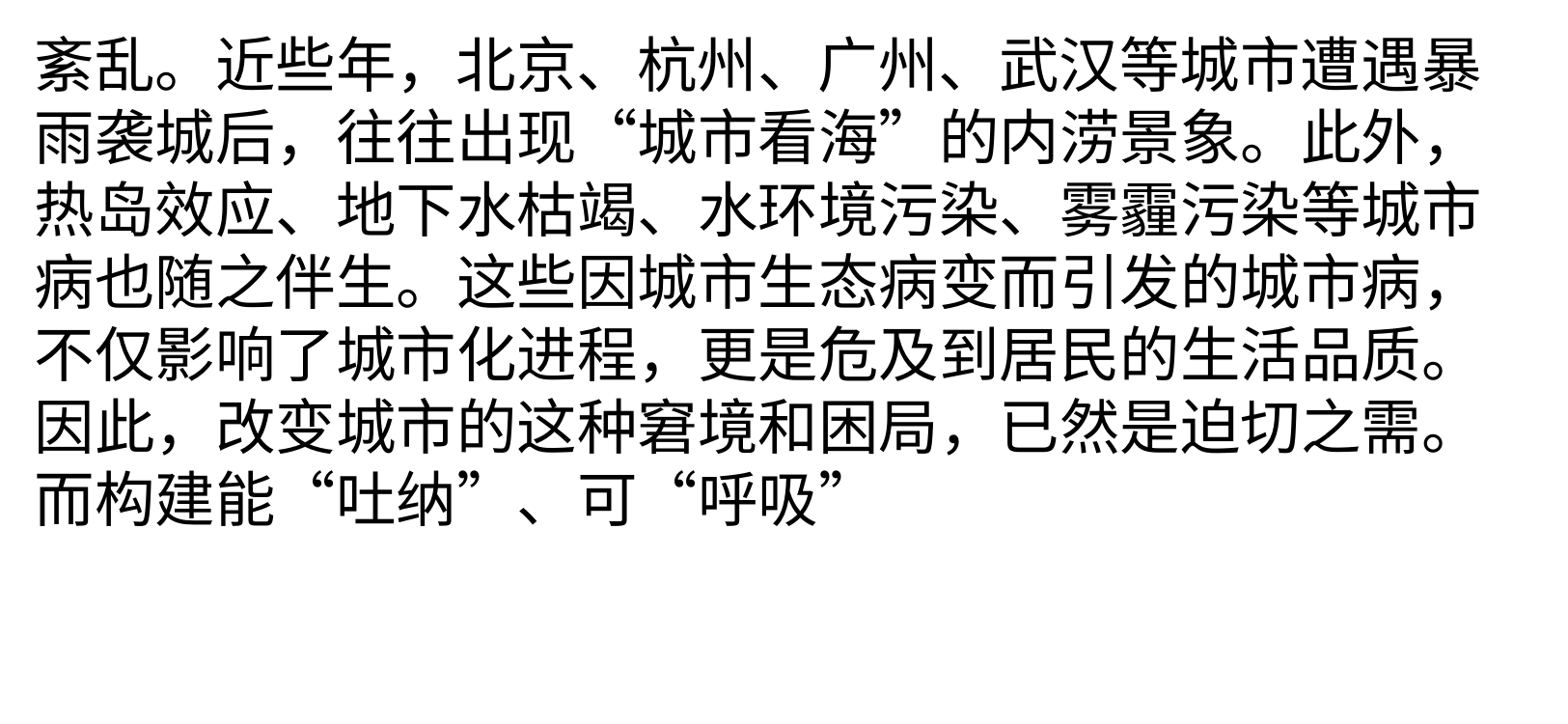

紊乱。近些年，北京、杭州、广州、武汉等城市遭遇暴雨袭城后，往往出现“城市看海”的内涝景象。此外，热岛效应、地下水枯竭、水环境污染、雾霾污染等城市病也随之伴生。这些因城市生态病变而引发的城市病，不仅影响了城市化进程，更是危及到居民的生活品质。因此，改变城市的这种窘境和困局，已然是迫切之需。而构建能“吐纳”、可“呼吸”